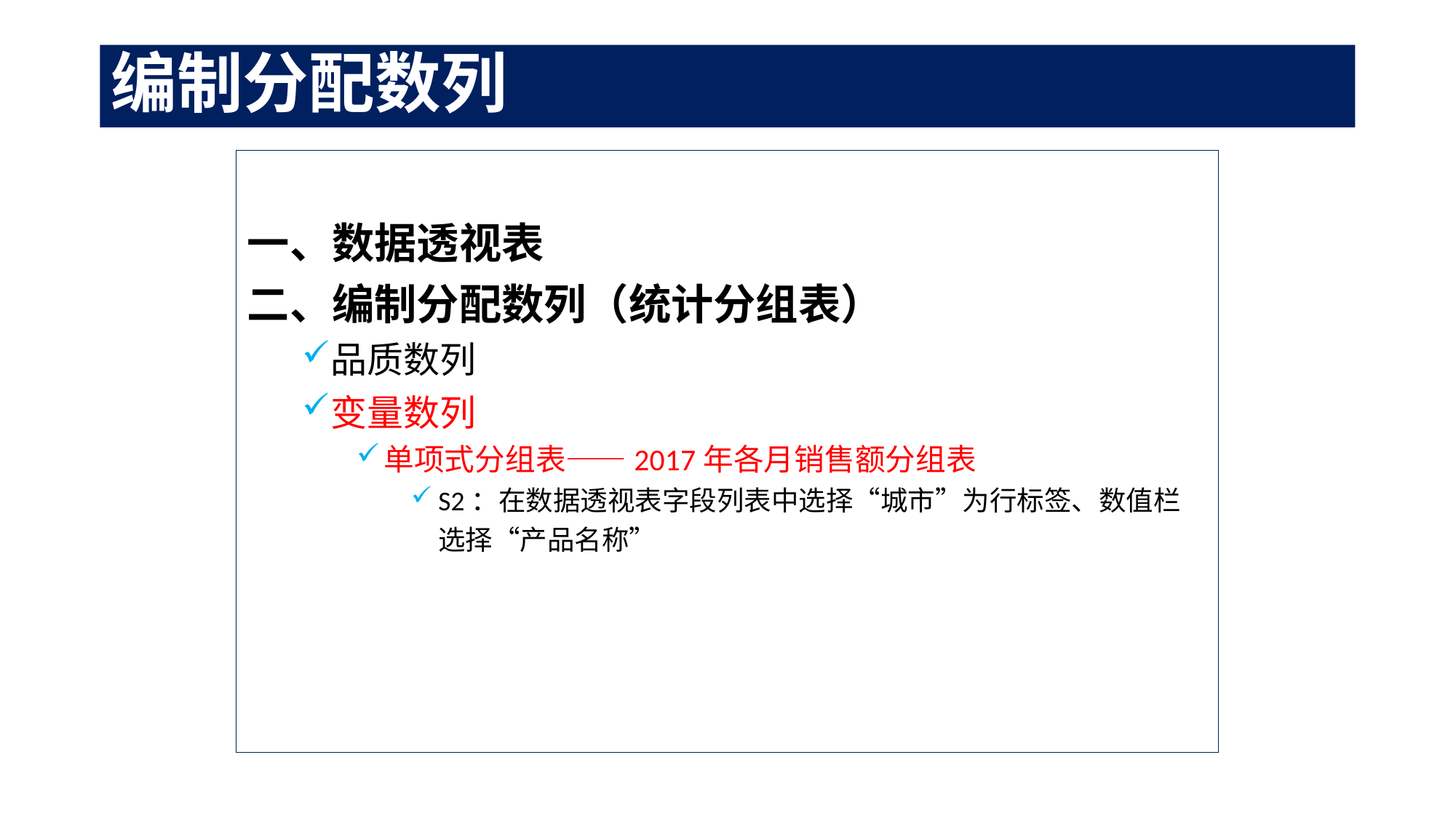

# 编制分配数列

一、数据透视表
二、编制分配数列（统计分组表）
品质数列
变量数列
单项式分组表——2017年各月销售额分组表
S2：在数据透视表字段列表中选择“城市”为行标签、数值栏选择“产品名称”